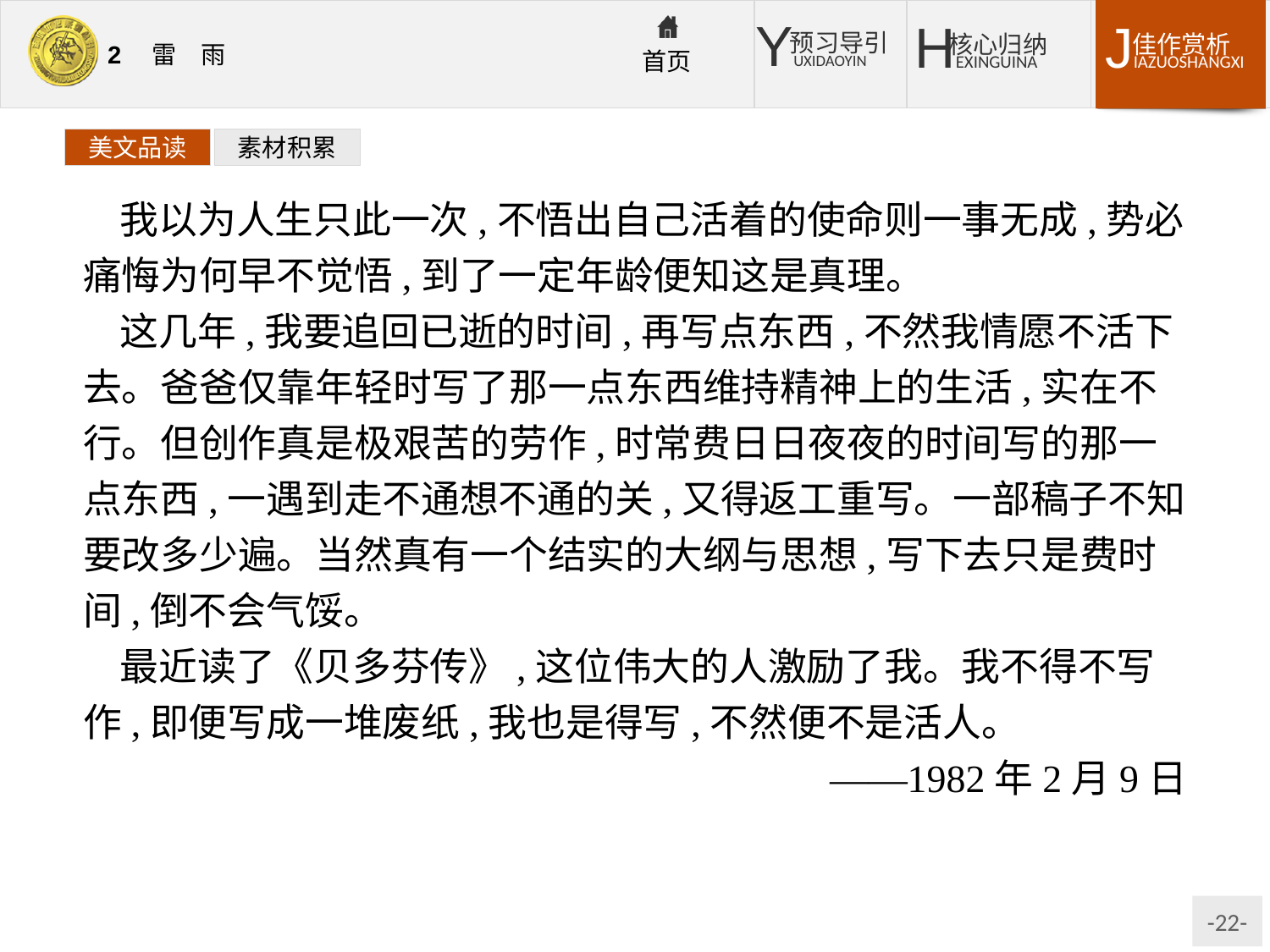

美文品读
素材积累
我以为人生只此一次,不悟出自己活着的使命则一事无成,势必痛悔为何早不觉悟,到了一定年龄便知这是真理。
这几年,我要追回已逝的时间,再写点东西,不然我情愿不活下去。爸爸仅靠年轻时写了那一点东西维持精神上的生活,实在不行。但创作真是极艰苦的劳作,时常费日日夜夜的时间写的那一点东西,一遇到走不通想不通的关,又得返工重写。一部稿子不知要改多少遍。当然真有一个结实的大纲与思想,写下去只是费时间,倒不会气馁。
最近读了《贝多芬传》,这位伟大的人激励了我。我不得不写作,即便写成一堆废纸,我也是得写,不然便不是活人。
——1982年2月9日